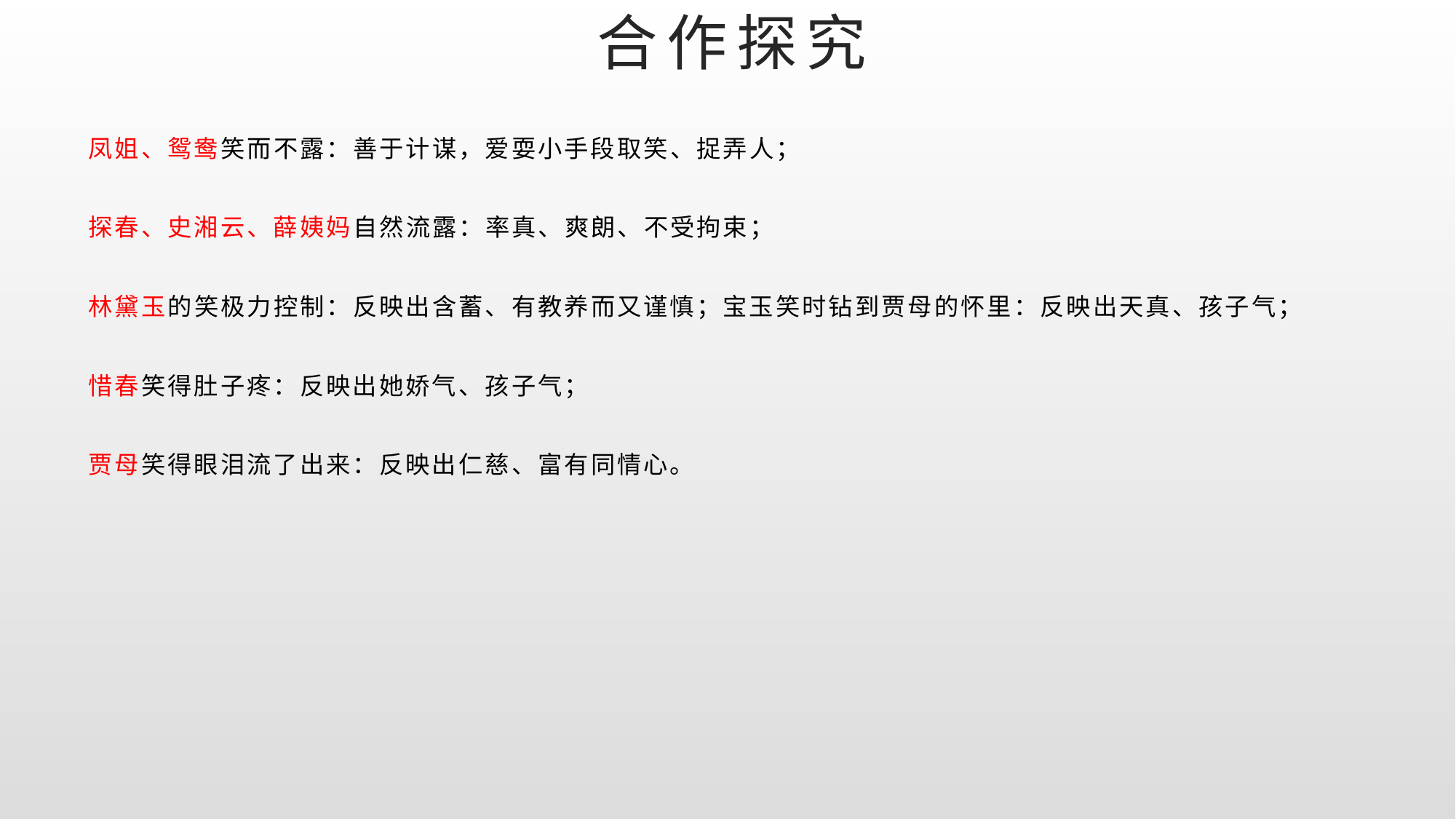

# 合作探究
凤姐、鸳鸯笑而不露：善于计谋，爱耍小手段取笑、捉弄人；
探春、史湘云、薛姨妈自然流露：率真、爽朗、不受拘束；
林黛玉的笑极力控制：反映出含蓄、有教养而又谨慎；宝玉笑时钻到贾母的怀里：反映出天真、孩子气；
惜春笑得肚子疼：反映出她娇气、孩子气；
贾母笑得眼泪流了出来：反映出仁慈、富有同情心。